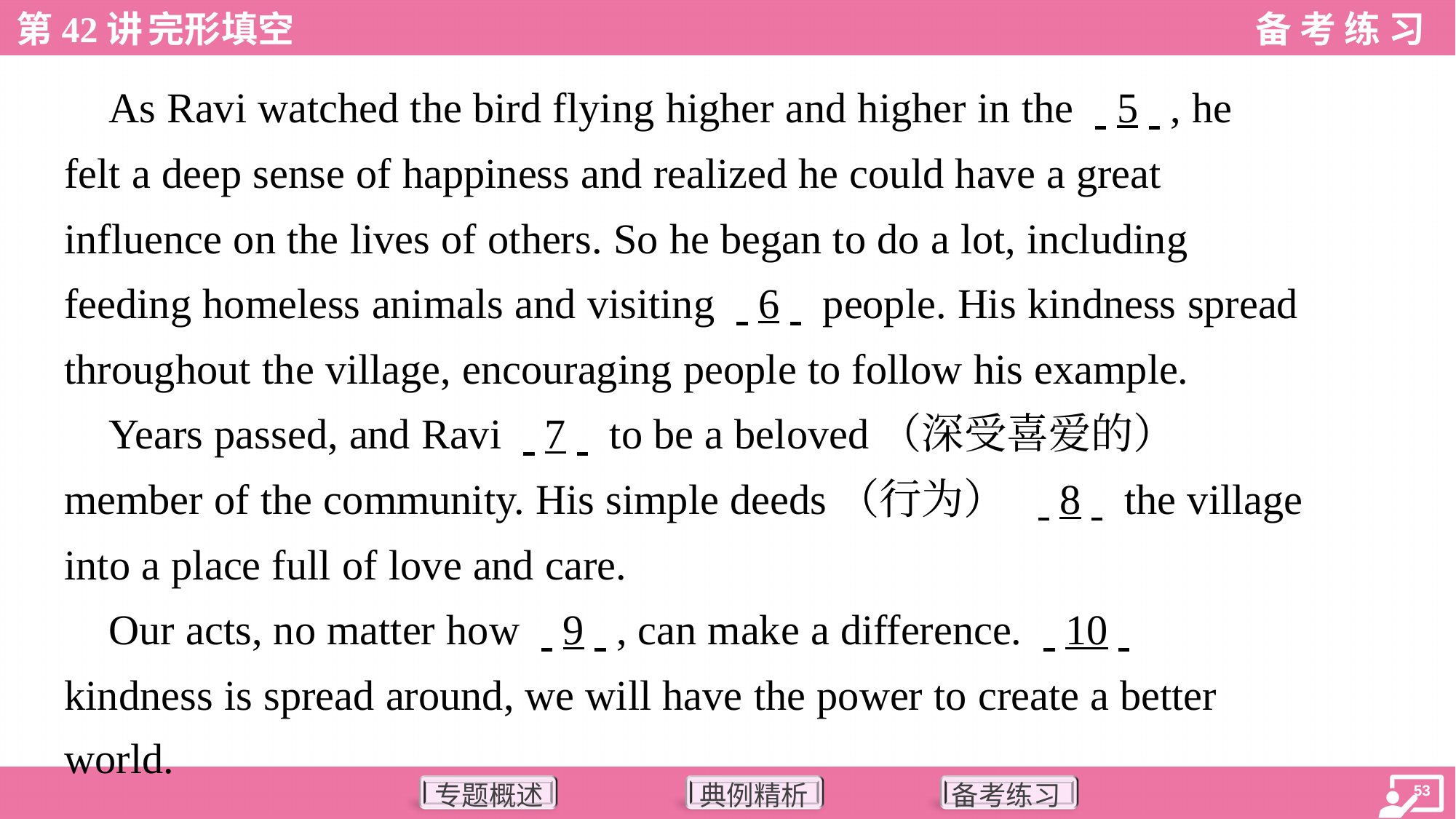

As Ravi watched the bird flying higher and higher in the . .5. ., he
felt a deep sense of happiness and realized he could have a great
influence on the lives of others. So he began to do a lot, including
feeding homeless animals and visiting . .6. . people. His kindness spread
throughout the village, encouraging people to follow his example.
    Years passed, and Ravi . .7. . to be a beloved（深受喜爱的）
member of the community. His simple deeds（行为） . .8. . the village
into a place full of love and care.
    Our acts, no matter how . .9. ., can make a difference. . .10. .
kindness is spread around, we will have the power to create a better
world.